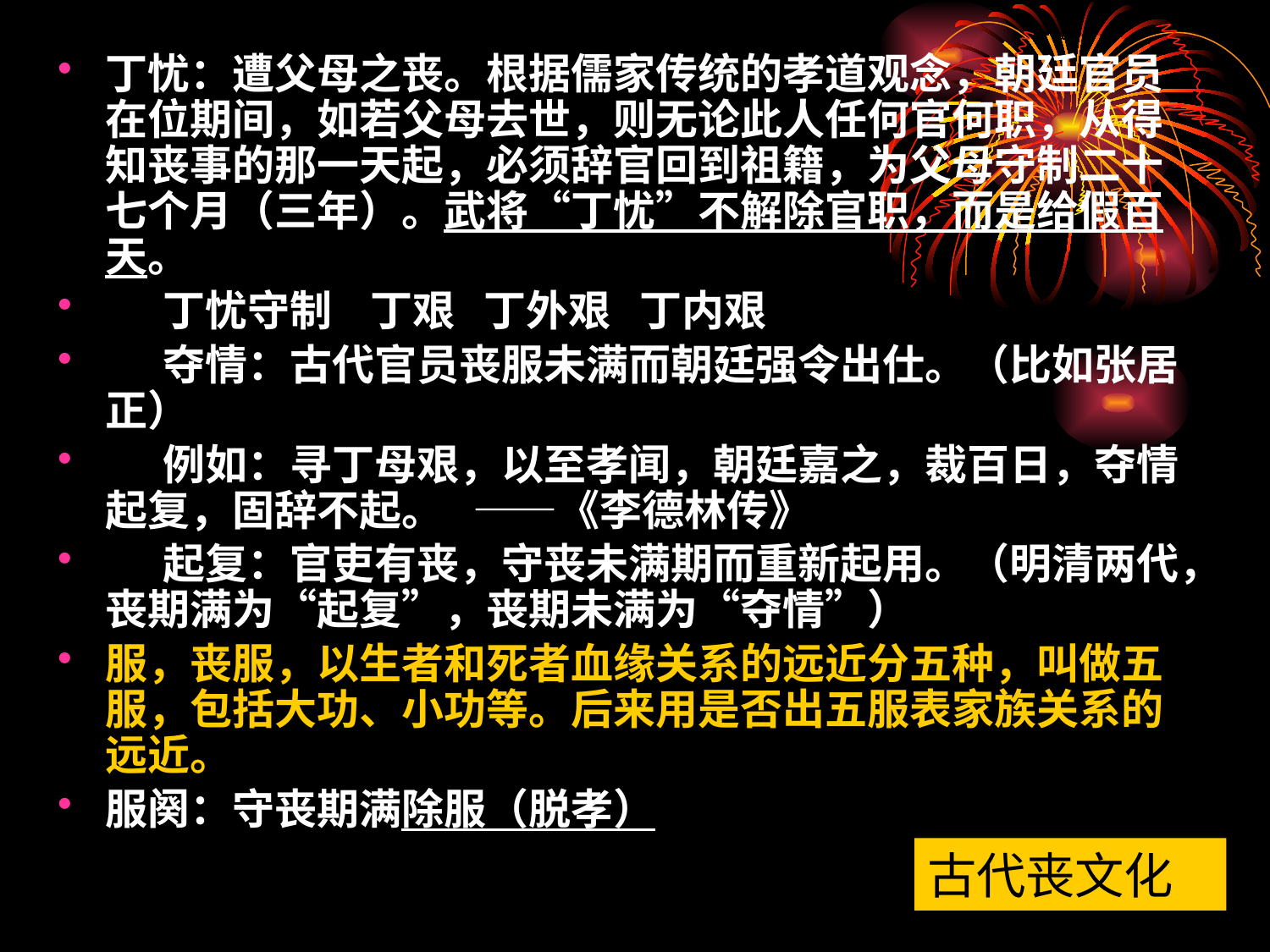

丁忧：遭父母之丧。根据儒家传统的孝道观念，朝廷官员在位期间，如若父母去世，则无论此人任何官何职，从得知丧事的那一天起，必须辞官回到祖籍，为父母守制二十七个月（三年）。武将“丁忧”不解除官职，而是给假百天。
     丁忧守制    丁艰   丁外艰   丁内艰
     夺情：古代官员丧服未满而朝廷强令出仕。（比如张居正）
     例如：寻丁母艰，以至孝闻，朝廷嘉之，裁百日，夺情起复，固辞不起。   ——《李德林传》
     起复：官吏有丧，守丧未满期而重新起用。（明清两代，丧期满为“起复”，丧期未满为“夺情”）
服，丧服，以生者和死者血缘关系的远近分五种，叫做五服，包括大功、小功等。后来用是否出五服表家族关系的远近。
服阕：守丧期满除服（脱孝）

古代丧文化